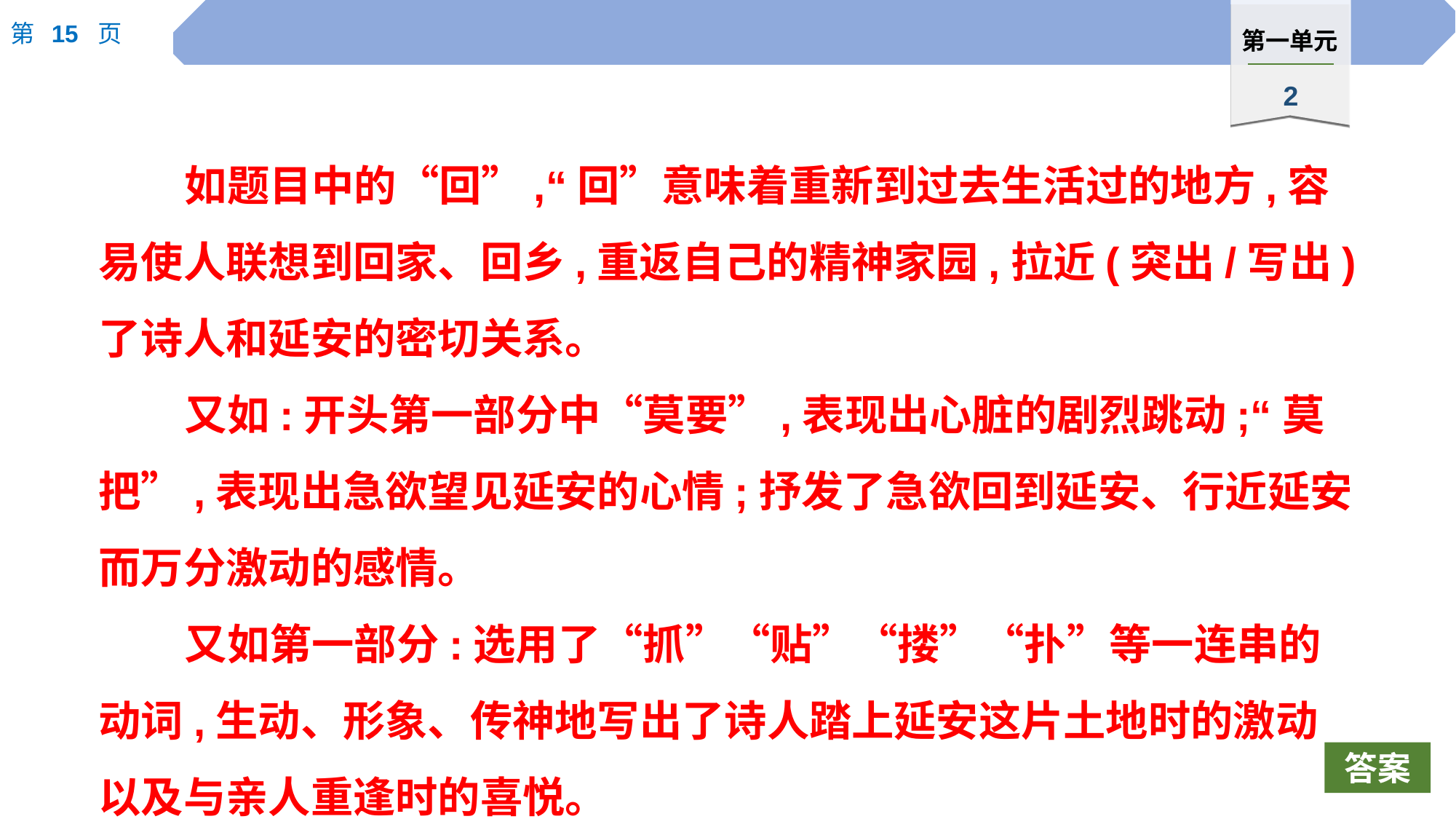

如题目中的“回”,“回”意味着重新到过去生活过的地方,容易使人联想到回家、回乡,重返自己的精神家园,拉近(突出/写出)了诗人和延安的密切关系。
又如:开头第一部分中“莫要”,表现出心脏的剧烈跳动;“莫把”,表现出急欲望见延安的心情;抒发了急欲回到延安、行近延安而万分激动的感情。
又如第一部分:选用了“抓”“贴”“搂”“扑”等一连串的动词,生动、形象、传神地写出了诗人踏上延安这片土地时的激动以及与亲人重逢时的喜悦。
答案